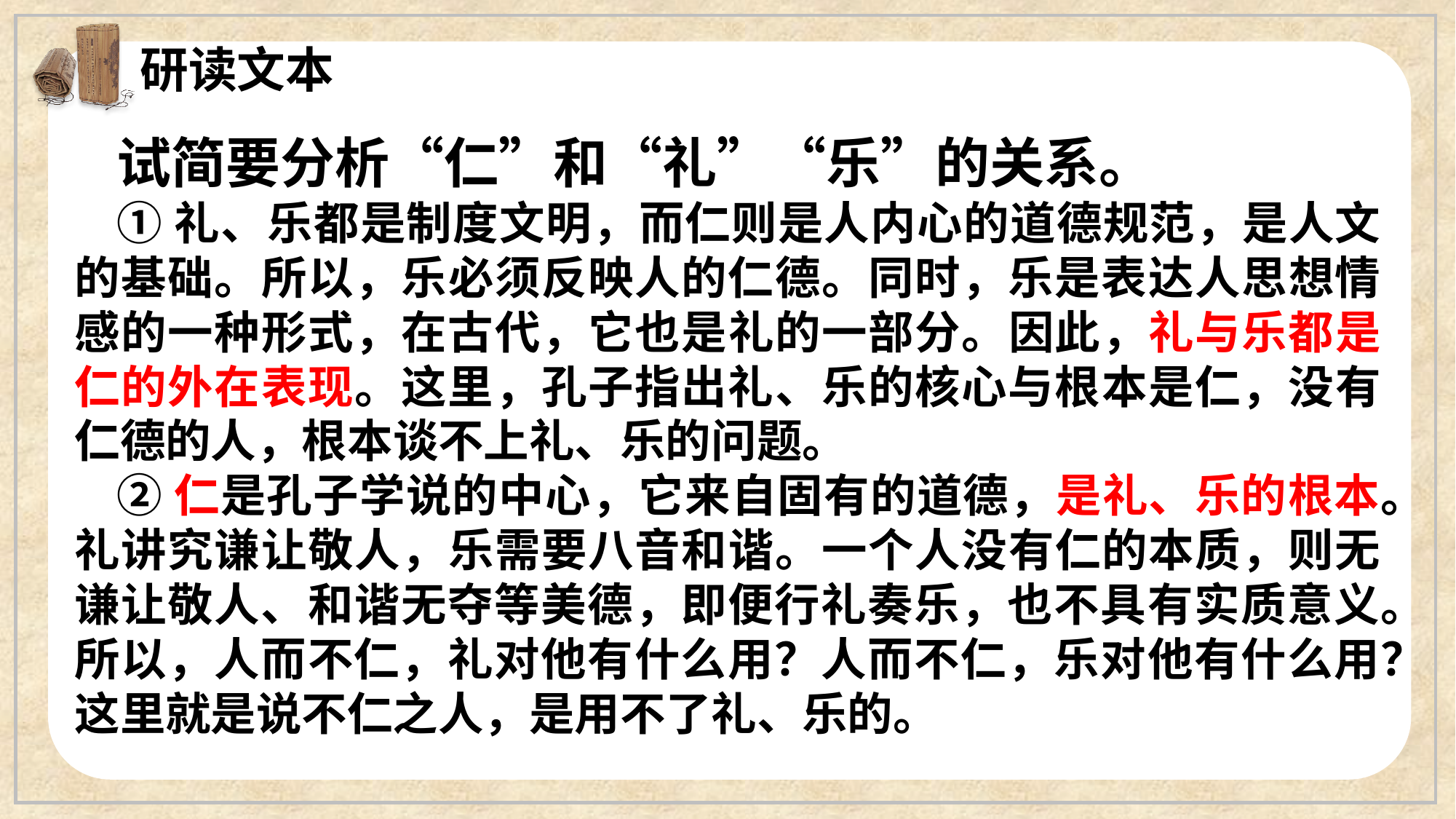

试简要分析“仁”和“礼”“乐”的关系。
①礼、乐都是制度文明，而仁则是人内心的道德规范，是人文的基础。所以，乐必须反映人的仁德。同时，乐是表达人思想情感的一种形式，在古代，它也是礼的一部分。因此，礼与乐都是仁的外在表现。这里，孔子指出礼、乐的核心与根本是仁，没有仁德的人，根本谈不上礼、乐的问题。
②仁是孔子学说的中心，它来自固有的道德，是礼、乐的根本。礼讲究谦让敬人，乐需要八音和谐。一个人没有仁的本质，则无谦让敬人、和谐无夺等美德，即便行礼奏乐，也不具有实质意义。所以，人而不仁，礼对他有什么用？人而不仁，乐对他有什么用？这里就是说不仁之人，是用不了礼、乐的。